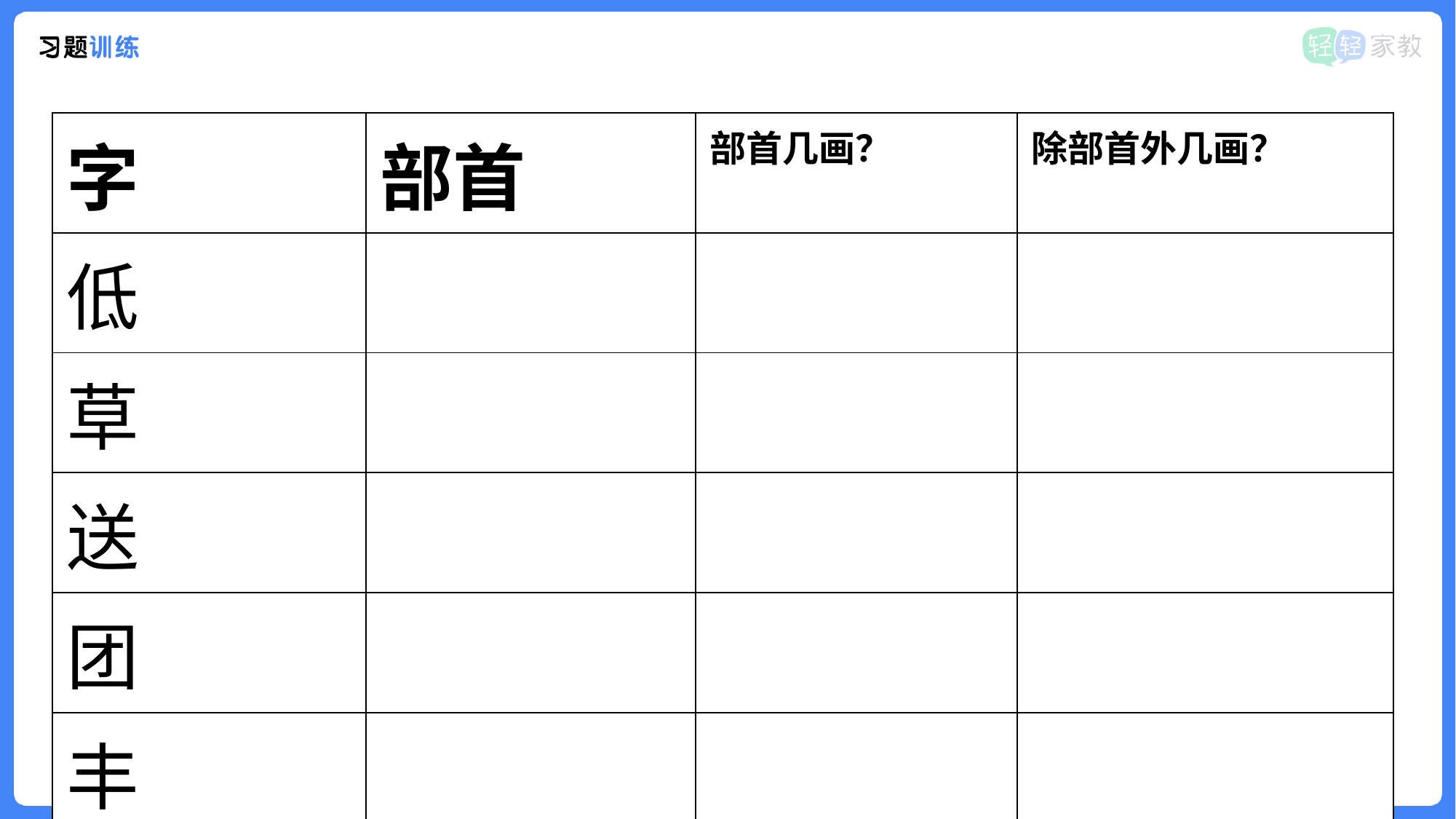

| 字 | 部首 | 部首几画？ | 除部首外几画？ |
| --- | --- | --- | --- |
| 低 |  |  |  |
| 草 |  |  |  |
| 送 |  |  |  |
| 团 |  |  |  |
| 丰 |  |  |  |